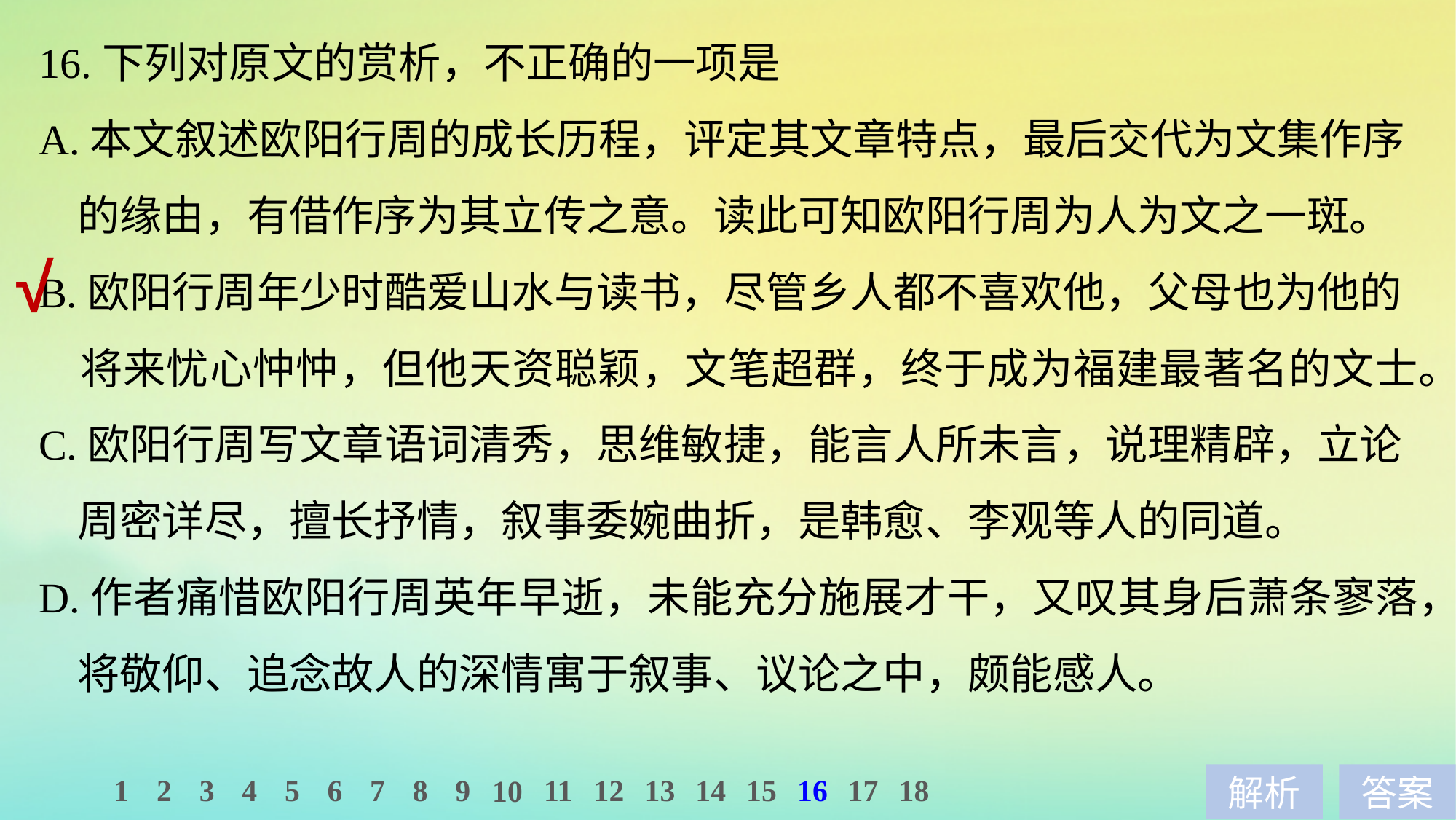

16.下列对原文的赏析，不正确的一项是
A.本文叙述欧阳行周的成长历程，评定其文章特点，最后交代为文集作序
   的缘由，有借作序为其立传之意。读此可知欧阳行周为人为文之一斑。
B.欧阳行周年少时酷爱山水与读书，尽管乡人都不喜欢他，父母也为他的
   将来忧心忡忡，但他天资聪颖，文笔超群，终于成为福建最著名的文士。
C.欧阳行周写文章语词清秀，思维敏捷，能言人所未言，说理精辟，立论
   周密详尽，擅长抒情，叙事委婉曲折，是韩愈、李观等人的同道。
D.作者痛惜欧阳行周英年早逝，未能充分施展才干，又叹其身后萧条寥落，
   将敬仰、追念故人的深情寓于叙事、议论之中，颇能感人。
√
1
2
3
4
5
6
7
8
9
11
12
13
14
15
16
17
18
10
解析
答案